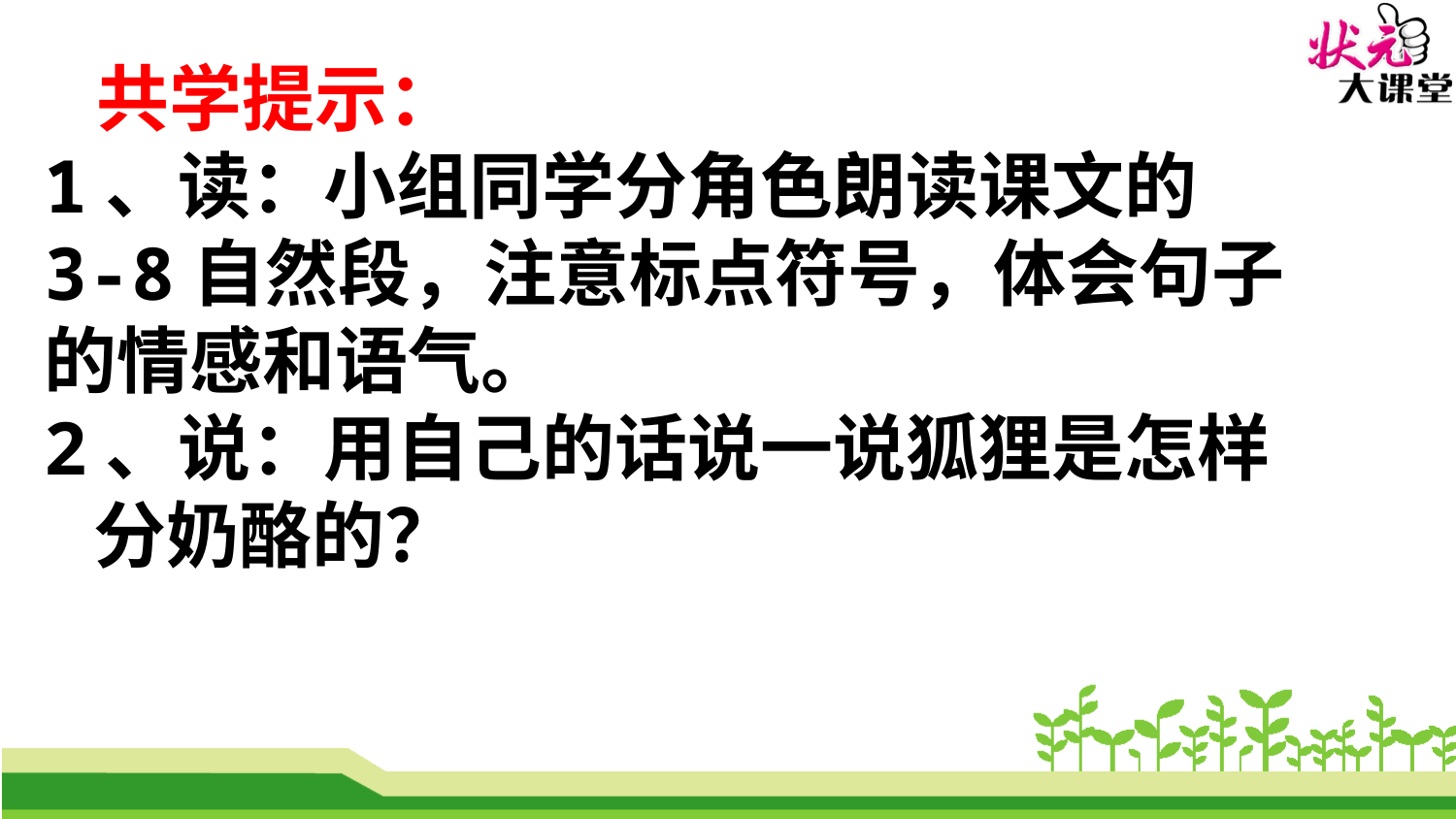

# 共学提示： 1、读：小组同学分角色朗读课文的3-8自然段，注意标点符号，体会句子的情感和语气。 2、说：用自己的话说一说狐狸是怎样 分奶酪的？